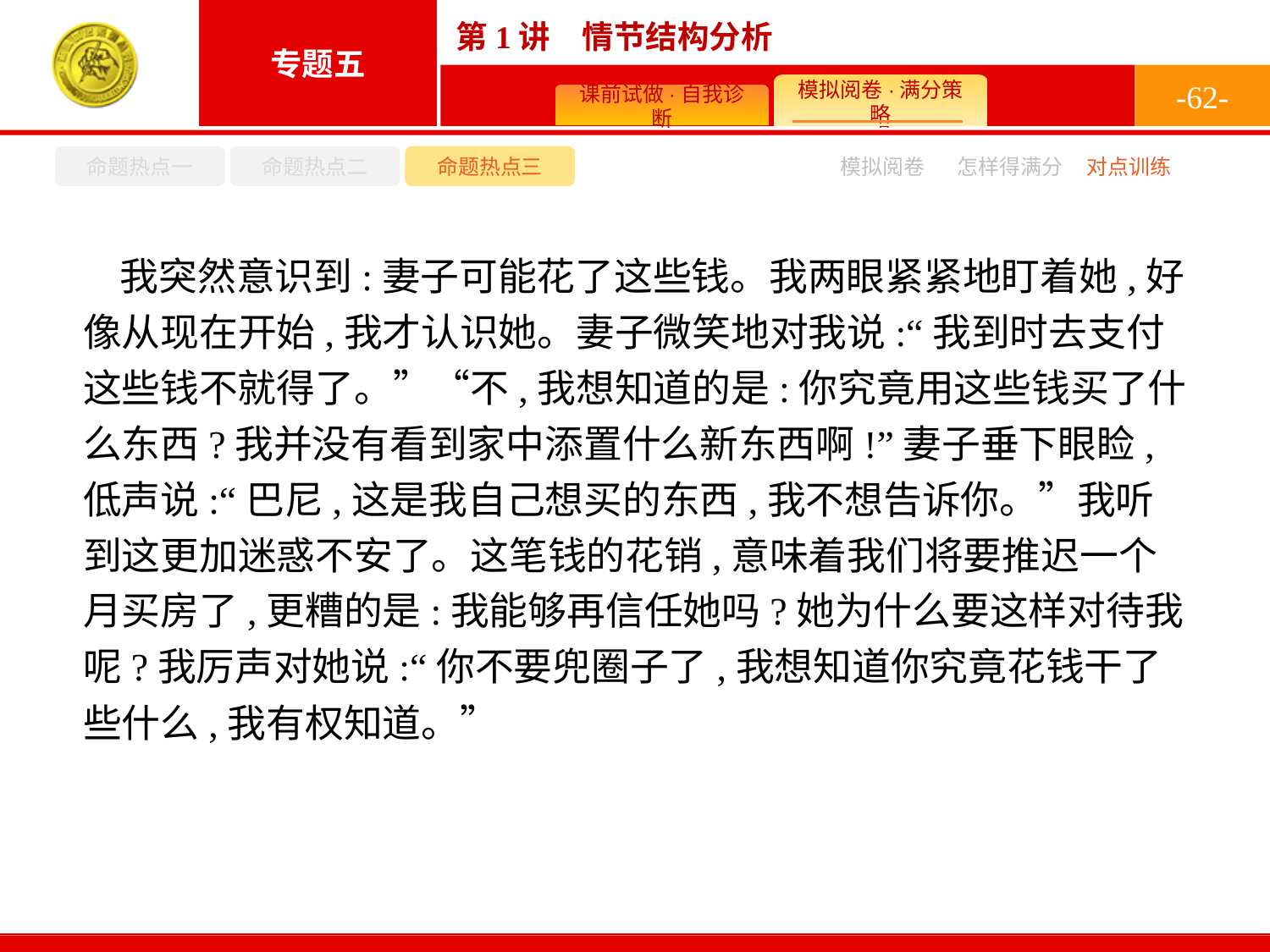

-62-
命题热点一
命题热点二
命题热点三
模拟阅卷
怎样得满分
对点训练
我突然意识到:妻子可能花了这些钱。我两眼紧紧地盯着她,好像从现在开始,我才认识她。妻子微笑地对我说:“我到时去支付这些钱不就得了。”“不,我想知道的是:你究竟用这些钱买了什么东西?我并没有看到家中添置什么新东西啊!”妻子垂下眼睑,低声说:“巴尼,这是我自己想买的东西,我不想告诉你。”我听到这更加迷惑不安了。这笔钱的花销,意味着我们将要推迟一个月买房了,更糟的是:我能够再信任她吗?她为什么要这样对待我呢?我厉声对她说:“你不要兜圈子了,我想知道你究竟花钱干了些什么,我有权知道。”